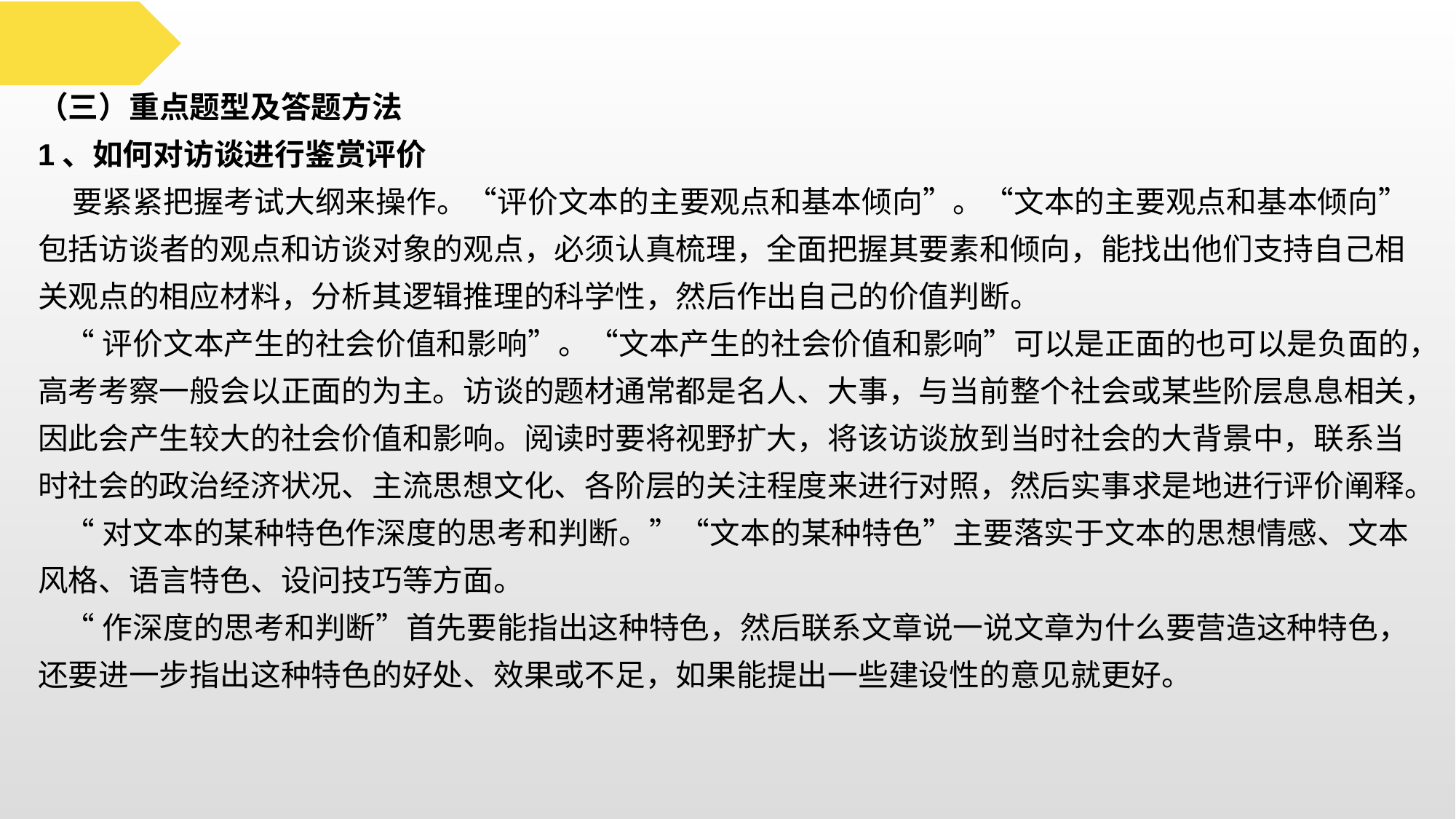

（三）重点题型及答题方法
1、如何对访谈进行鉴赏评价
    要紧紧把握考试大纲来操作。“评价文本的主要观点和基本倾向”。“文本的主要观点和基本倾向”包括访谈者的观点和访谈对象的观点，必须认真梳理，全面把握其要素和倾向，能找出他们支持自己相关观点的相应材料，分析其逻辑推理的科学性，然后作出自己的价值判断。
    “评价文本产生的社会价值和影响”。“文本产生的社会价值和影响”可以是正面的也可以是负面的，高考考察一般会以正面的为主。访谈的题材通常都是名人、大事，与当前整个社会或某些阶层息息相关，因此会产生较大的社会价值和影响。阅读时要将视野扩大，将该访谈放到当时社会的大背景中，联系当时社会的政治经济状况、主流思想文化、各阶层的关注程度来进行对照，然后实事求是地进行评价阐释。
    “对文本的某种特色作深度的思考和判断。”“文本的某种特色”主要落实于文本的思想情感、文本风格、语言特色、设问技巧等方面。
    “作深度的思考和判断”首先要能指出这种特色，然后联系文章说一说文章为什么要营造这种特色，还要进一步指出这种特色的好处、效果或不足，如果能提出一些建设性的意见就更好。